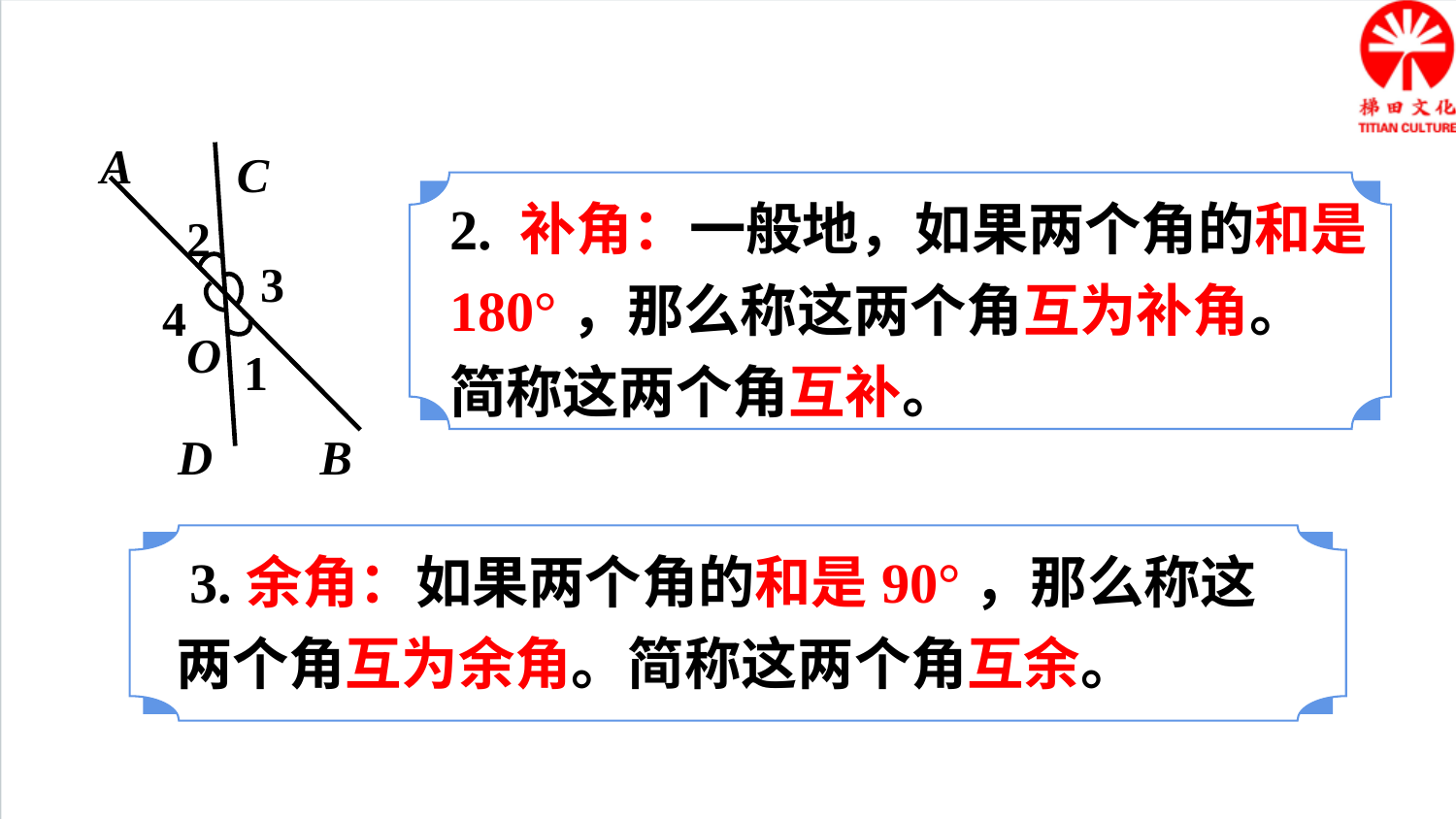

A
C
2
3

4

O

1
B
D
2. 补角：一般地，如果两个角的和是180°，那么称这两个角互为补角。
简称这两个角互补。

 3.余角：如果两个角的和是90°，那么称这两个角互为余角。简称这两个角互余。